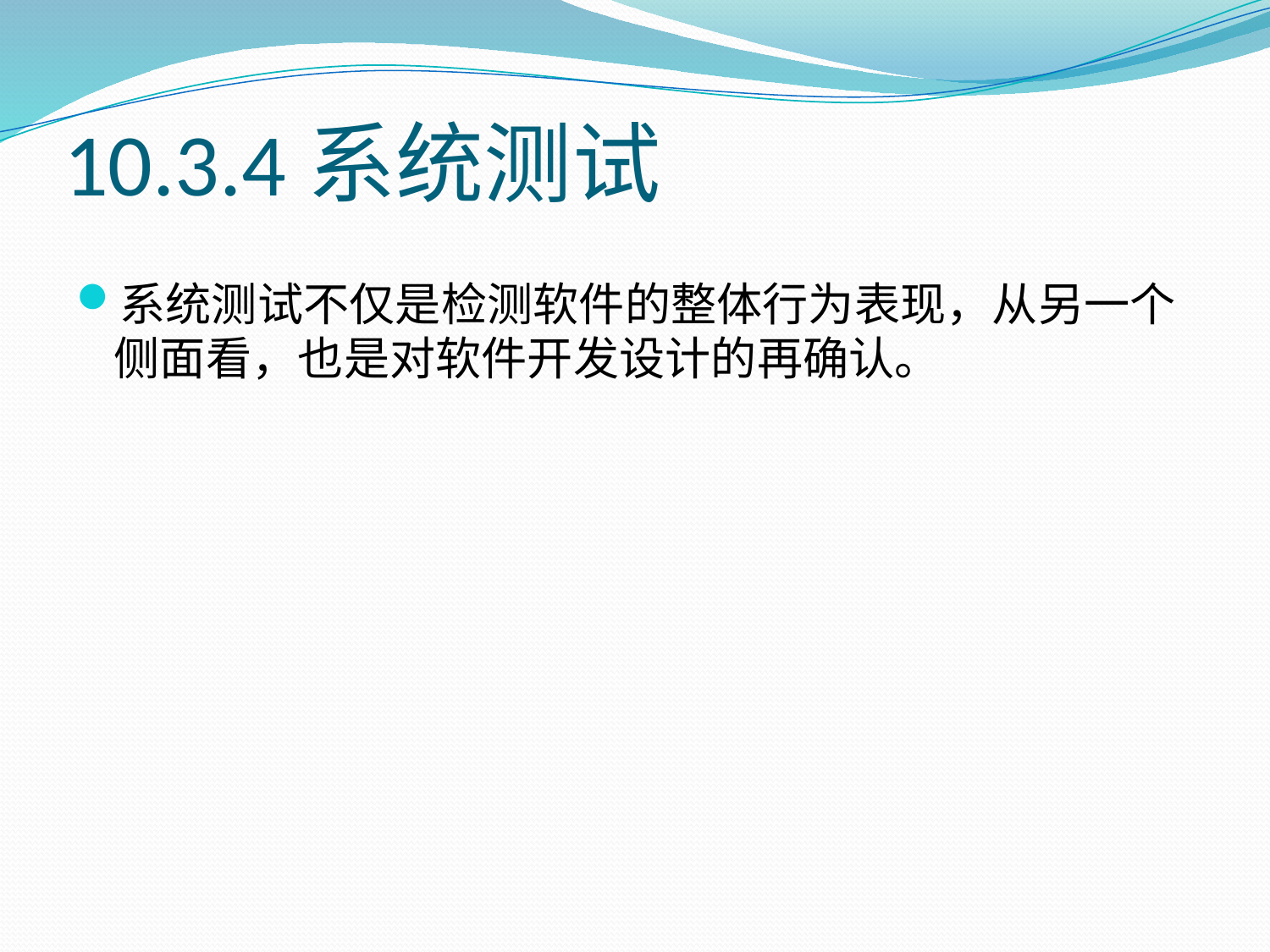

# 10.3.4系统测试
系统测试不仅是检测软件的整体行为表现，从另一个侧面看，也是对软件开发设计的再确认。